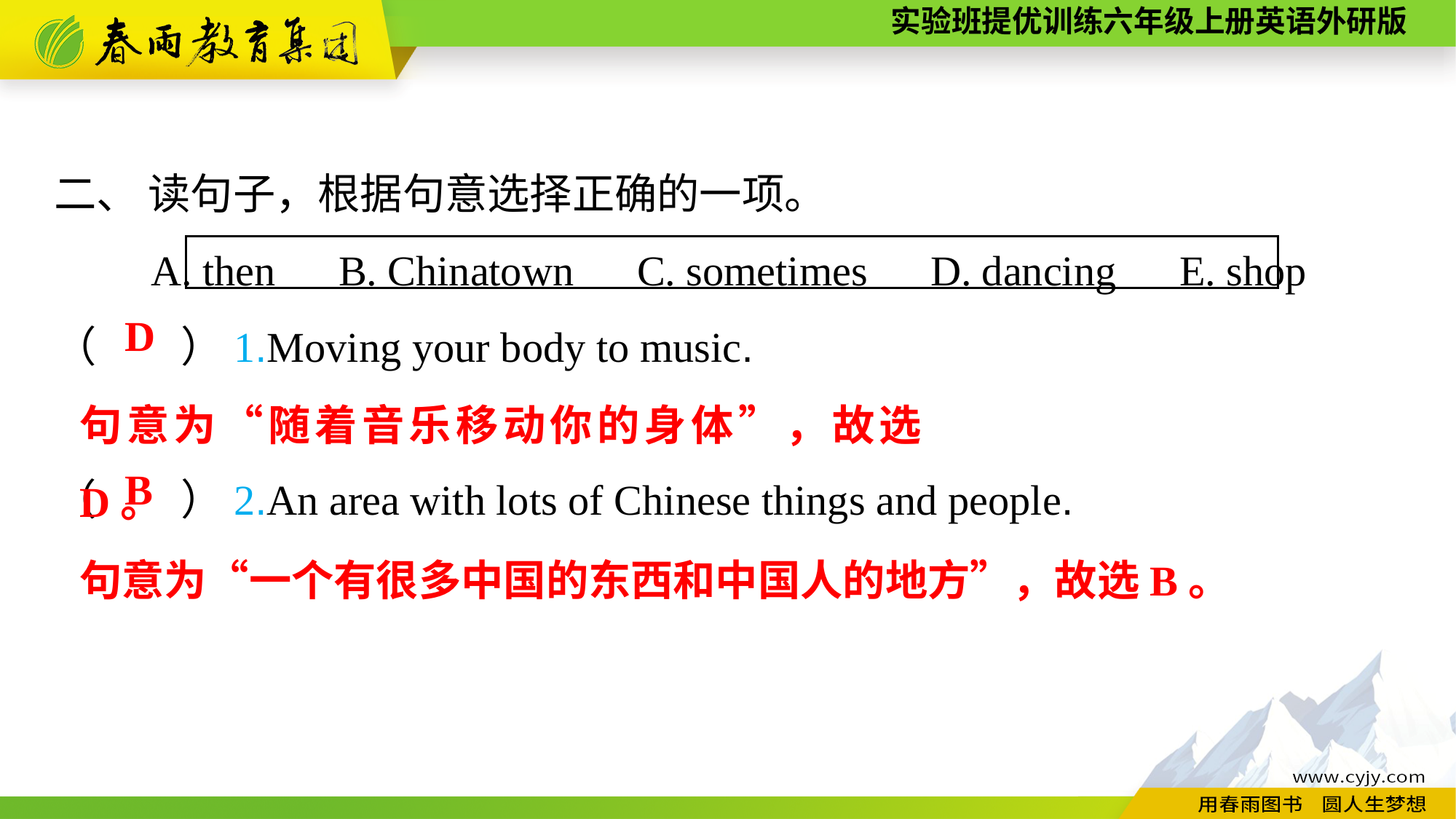

二、 读句子，根据句意选择正确的一项。
A. then　B. Chinatown　C. sometimes　D. dancing　E. shop
（　　）1.Moving your body to music.

（　　）2.An area with lots of Chinese things and people.

D
句意为“随着音乐移动你的身体”，故选D。
B
句意为“一个有很多中国的东西和中国人的地方”，故选B。